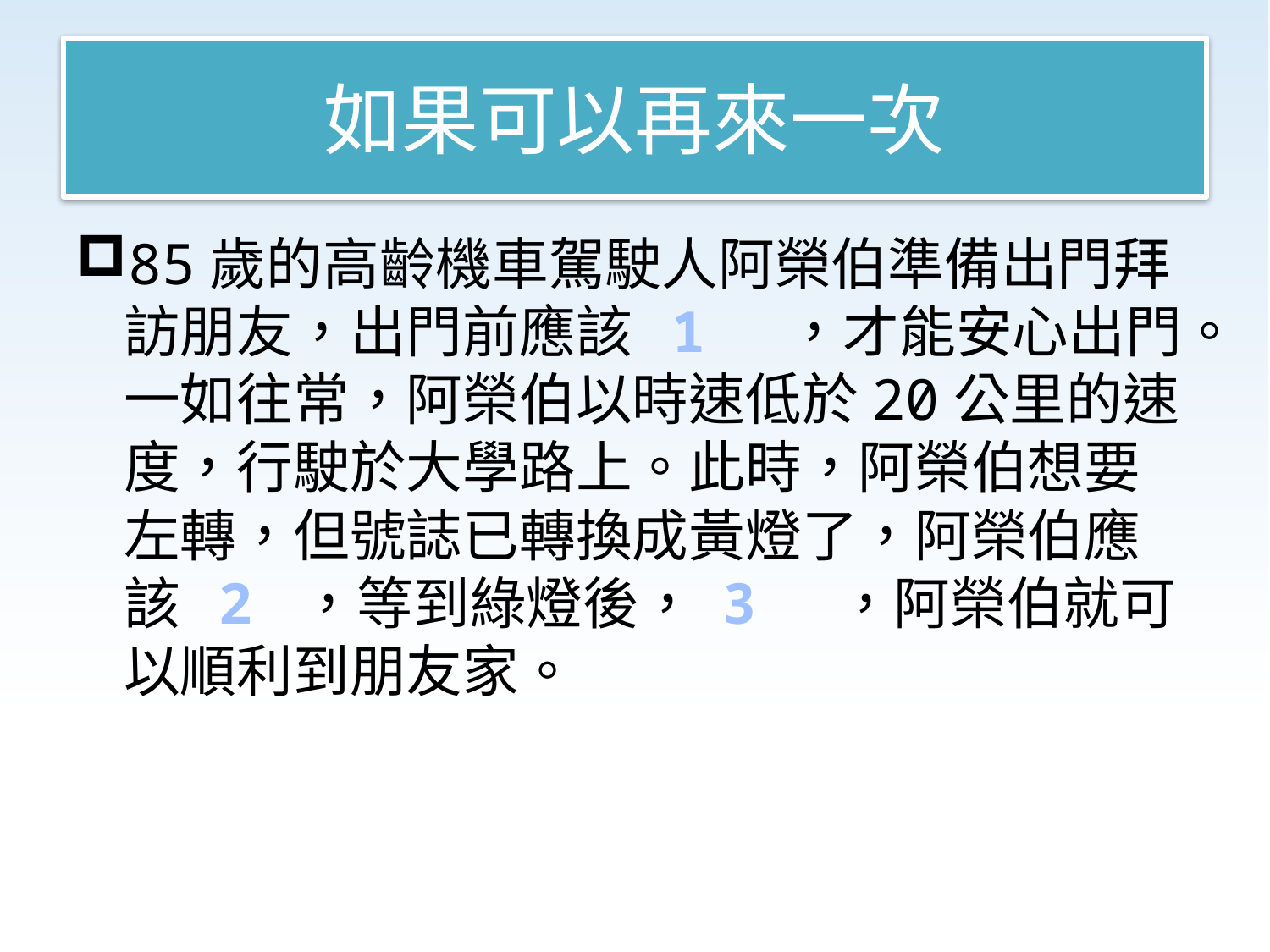

# 如果可以再來一次
85歲的高齡機車駕駛人阿榮伯準備出門拜訪朋友，出門前應該  1  ，才能安心出門。一如往常，阿榮伯以時速低於20公里的速度，行駛於大學路上。此時，阿榮伯想要左轉，但號誌已轉換成黃燈了，阿榮伯應該  2 ，等到綠燈後， 3  ，阿榮伯就可以順利到朋友家。